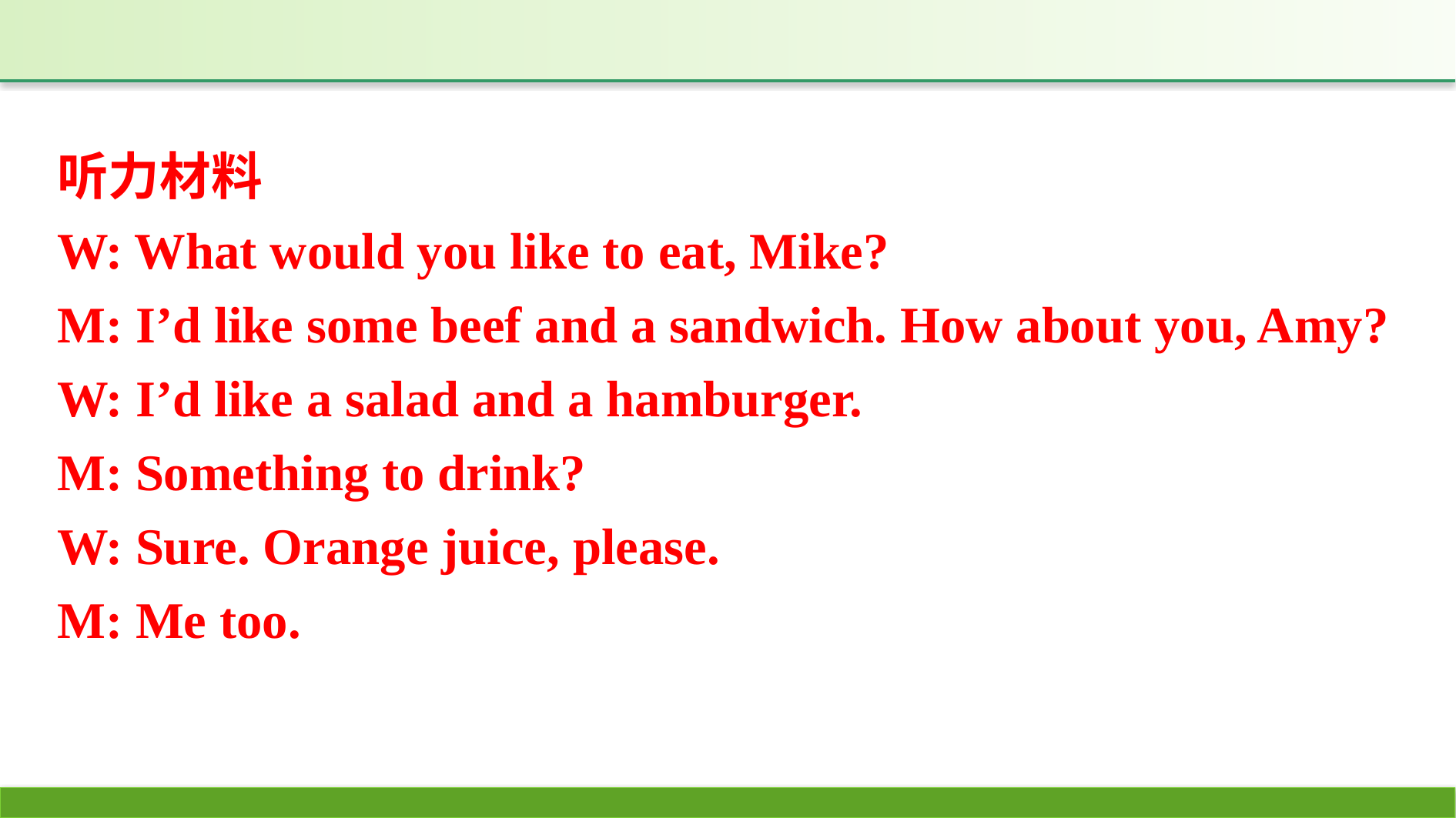

听力材料
W: What would you like to eat, Mike?
M: I’d like some beef and a sandwich. How about you, Amy?
W: I’d like a salad and a hamburger.
M: Something to drink?
W: Sure. Orange juice, please.
M: Me too.